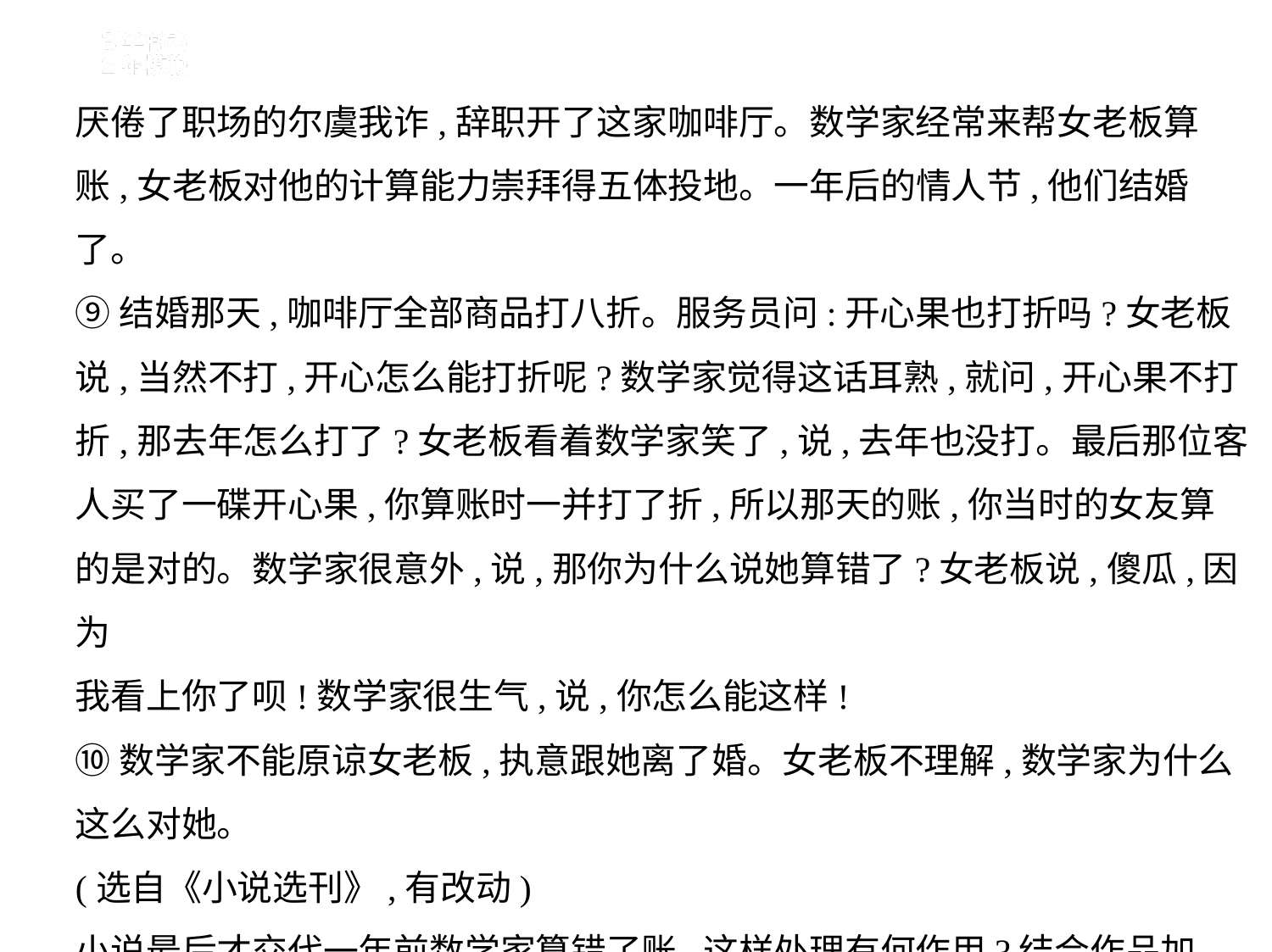

厌倦了职场的尔虞我诈,辞职开了这家咖啡厅。数学家经常来帮女老板算
账,女老板对他的计算能力崇拜得五体投地。一年后的情人节,他们结婚了。
⑨结婚那天,咖啡厅全部商品打八折。服务员问:开心果也打折吗?女老板
说,当然不打,开心怎么能打折呢?数学家觉得这话耳熟,就问,开心果不打
折,那去年怎么打了?女老板看着数学家笑了,说,去年也没打。最后那位客
人买了一碟开心果,你算账时一并打了折,所以那天的账,你当时的女友算
的是对的。数学家很意外,说,那你为什么说她算错了?女老板说,傻瓜,因为
我看上你了呗!数学家很生气,说,你怎么能这样!
⑩数学家不能原谅女老板,执意跟她离了婚。女老板不理解,数学家为什么
这么对她。
(选自《小说选刊》,有改动)
小说最后才交代一年前数学家算错了账,这样处理有何作用?结合作品加
以分析。